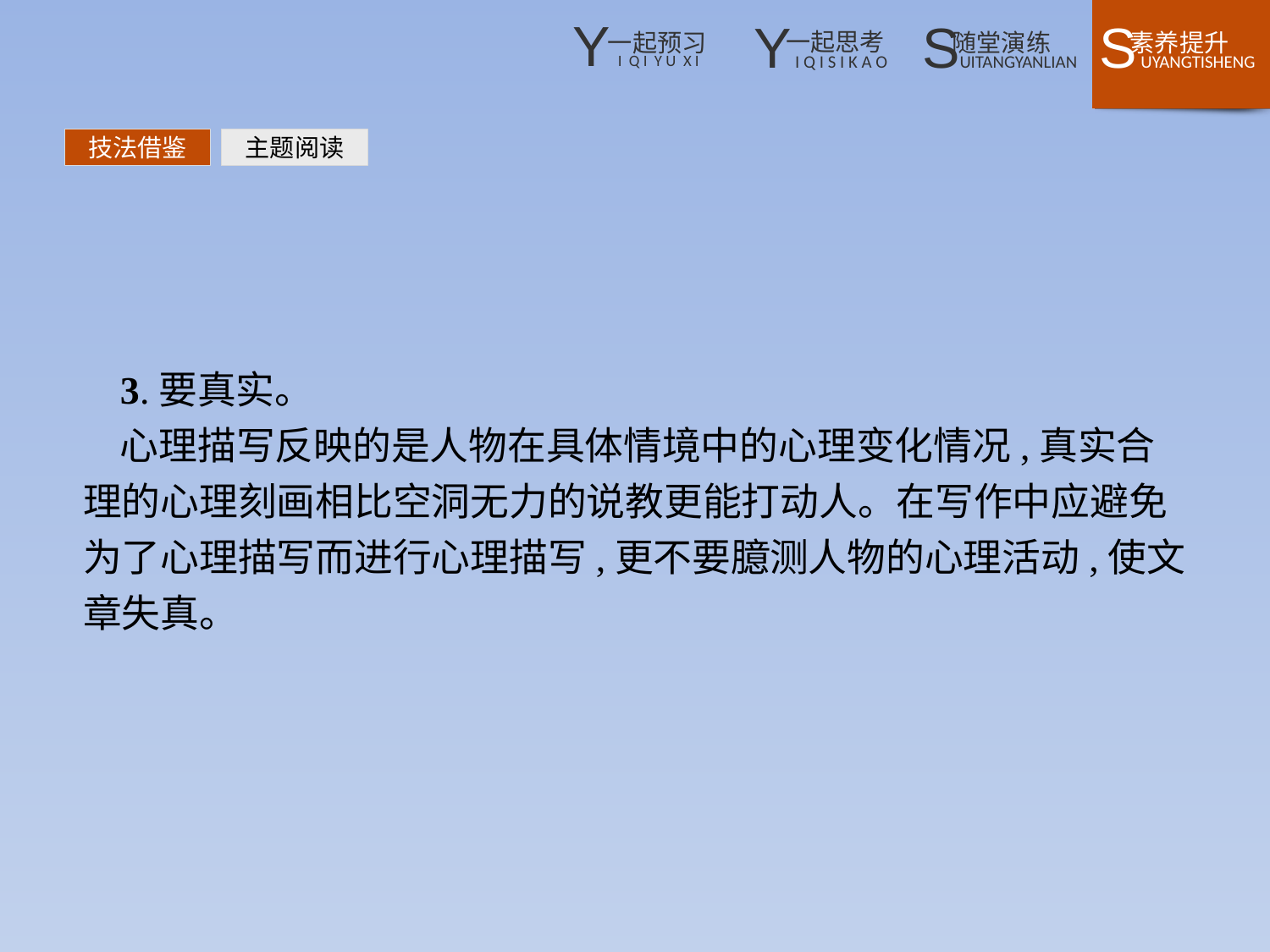

技法借鉴
主题阅读
3.要真实。
心理描写反映的是人物在具体情境中的心理变化情况,真实合理的心理刻画相比空洞无力的说教更能打动人。在写作中应避免为了心理描写而进行心理描写,更不要臆测人物的心理活动,使文章失真。